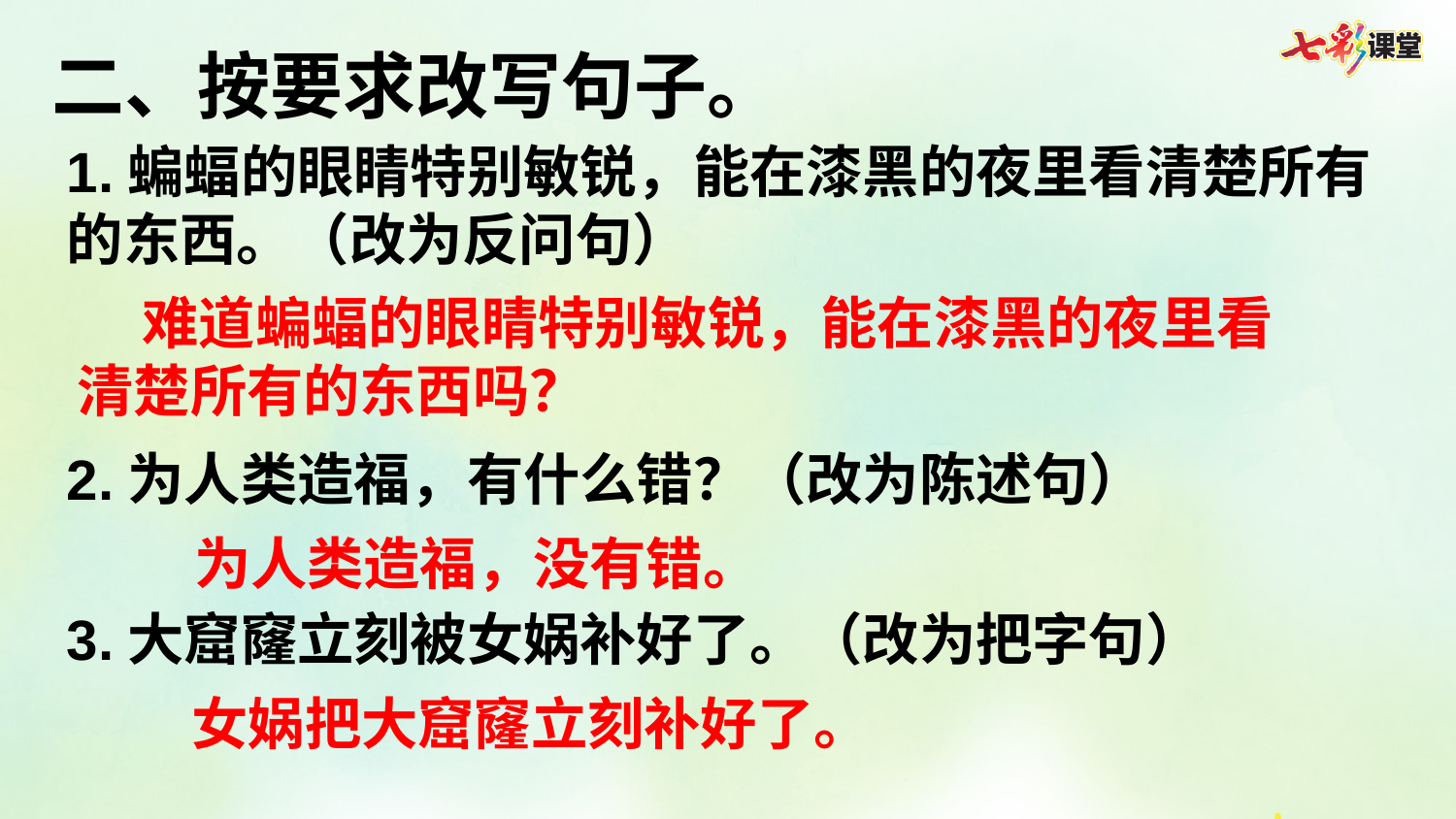

二、按要求改写句子。
1.蝙蝠的眼睛特别敏锐，能在漆黑的夜里看清楚所有的东西。（改为反问句）

2.为人类造福，有什么错？（改为陈述句）

3.大窟窿立刻被女娲补好了。（改为把字句）
    难道蝙蝠的眼睛特别敏锐，能在漆黑的夜里看清楚所有的东西吗？
为人类造福，没有错。
女娲把大窟窿立刻补好了。